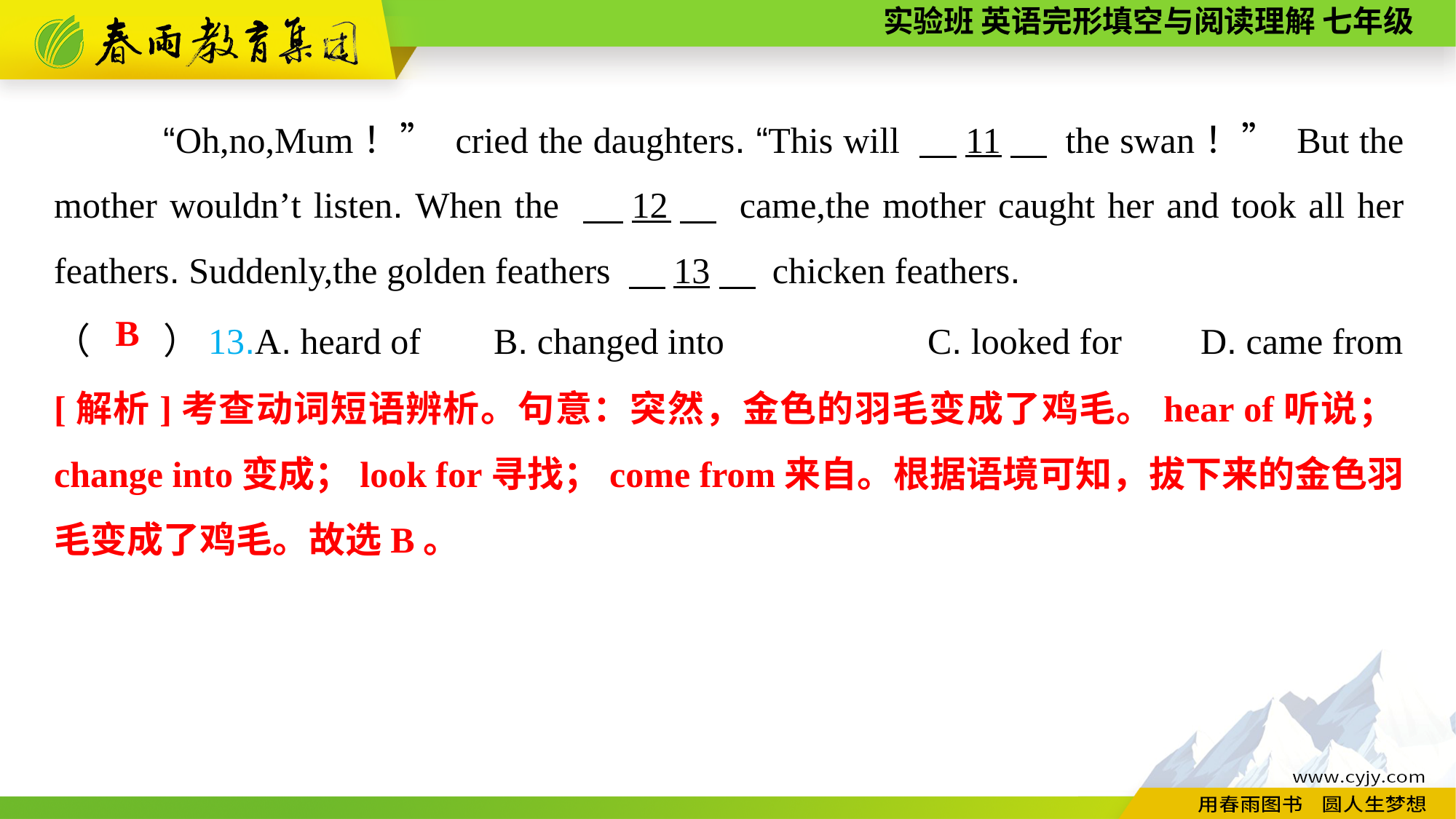

“Oh,no,Mum！” cried the daughters. “This will 　11　 the swan！” But the mother wouldn’t listen. When the 　12　 came,the mother caught her and took all her feathers. Suddenly,the golden feathers 　13　 chicken feathers.
（　　）13.A. heard of        B. changed into		C. looked for	      D. came from
B
[解析]考查动词短语辨析。句意：突然，金色的羽毛变成了鸡毛。hear of听说；change into变成；look for寻找；come from来自。根据语境可知，拔下来的金色羽毛变成了鸡毛。故选B。